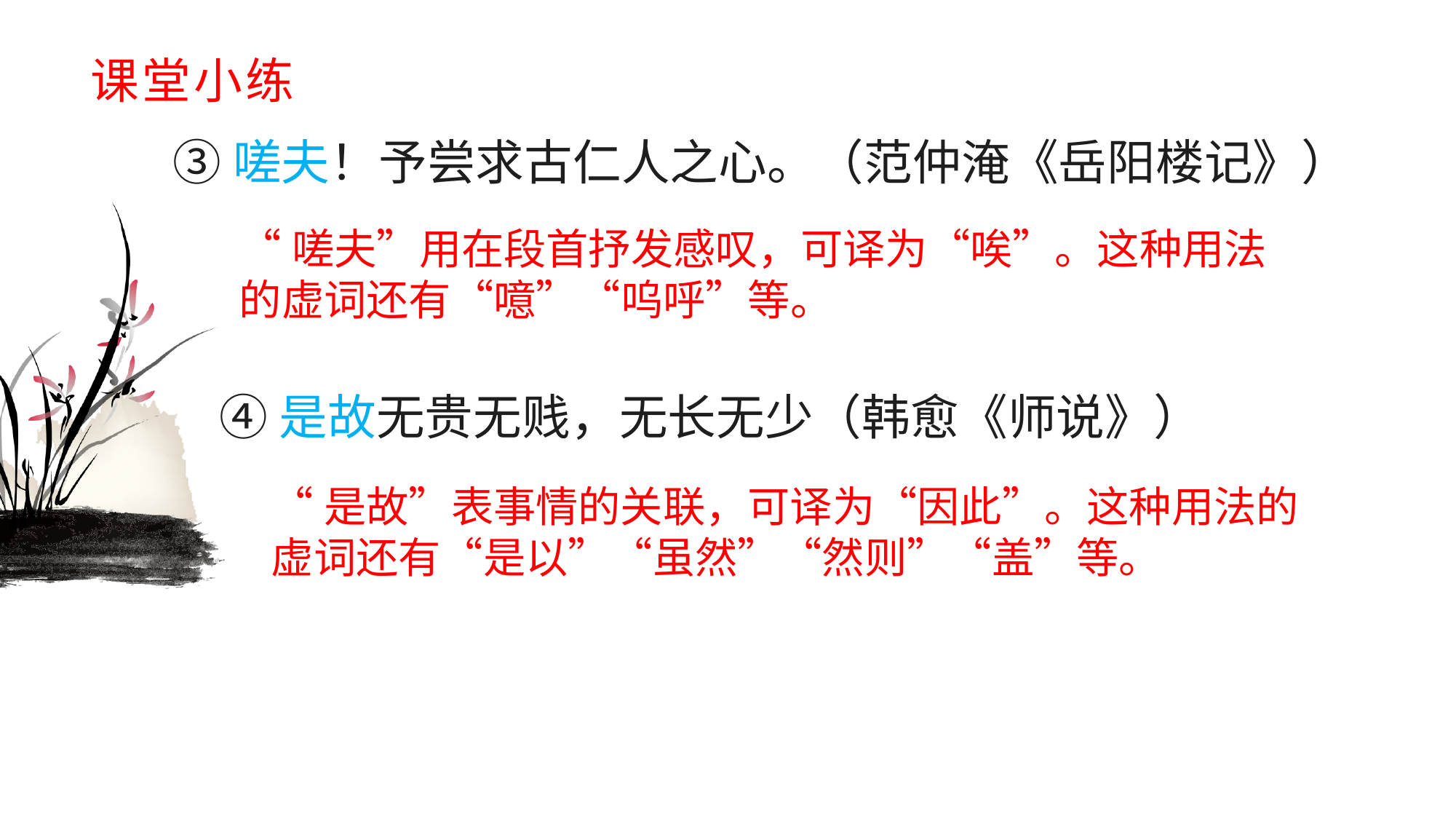

# 课堂小练
③嗟夫！予尝求古仁人之心。（范仲淹《岳阳楼记》）
“嗟夫”用在段首抒发感叹，可译为“唉”。这种用法的虚词还有“噫”“呜呼”等。
④是故无贵无贱，无长无少（韩愈《师说》）
“是故”表事情的关联，可译为“因此”。这种用法的虚词还有“是以”“虽然”“然则”“盖”等。